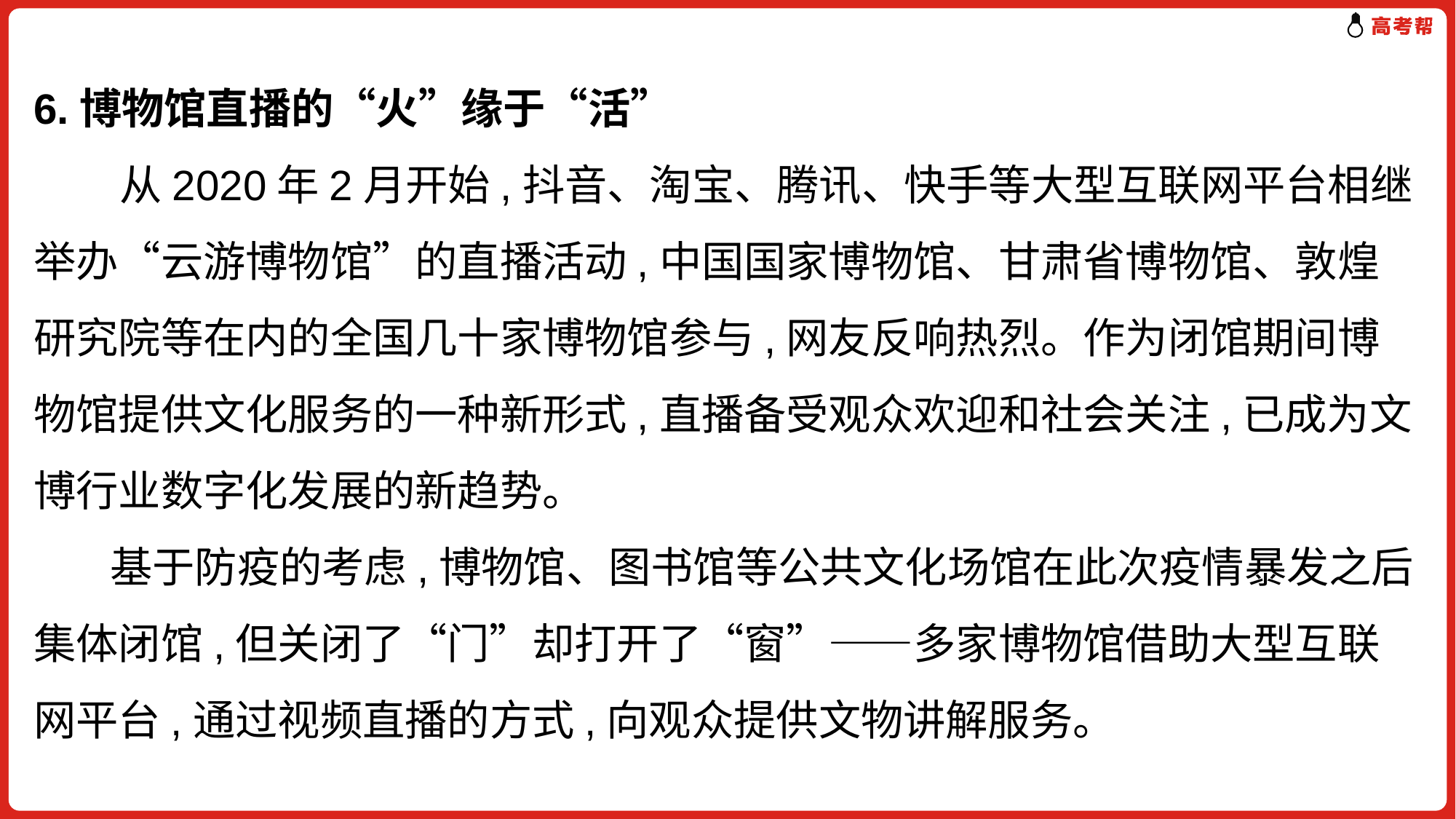

6.博物馆直播的“火”缘于“活”
        从2020年2月开始,抖音、淘宝、腾讯、快手等大型互联网平台相继举办“云游博物馆”的直播活动,中国国家博物馆、甘肃省博物馆、敦煌研究院等在内的全国几十家博物馆参与,网友反响热烈。作为闭馆期间博物馆提供文化服务的一种新形式,直播备受观众欢迎和社会关注,已成为文博行业数字化发展的新趋势。
       基于防疫的考虑,博物馆、图书馆等公共文化场馆在此次疫情暴发之后集体闭馆,但关闭了“门”却打开了“窗”——多家博物馆借助大型互联网平台,通过视频直播的方式,向观众提供文物讲解服务。